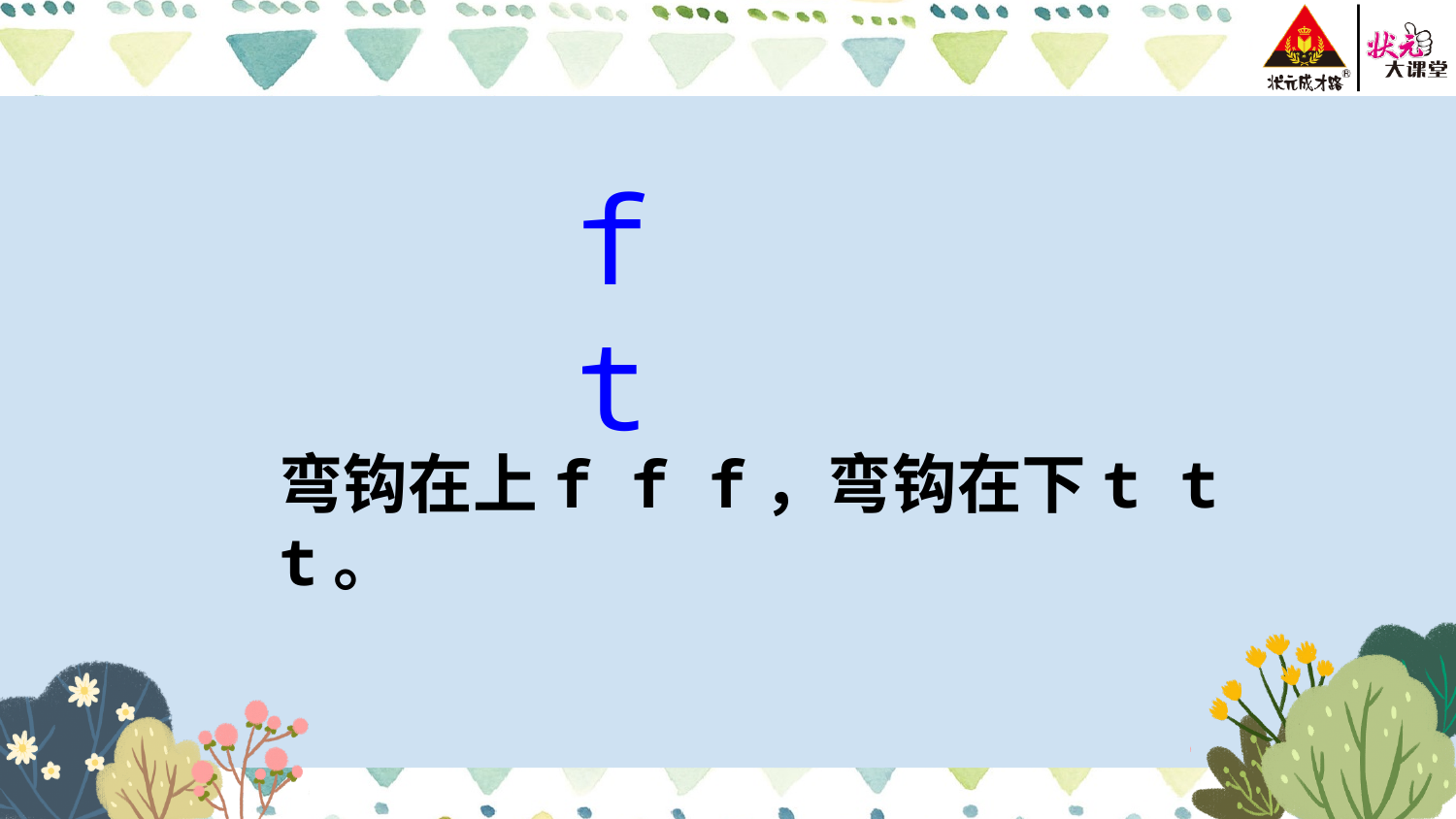

f    t
弯钩在上f f f，弯钩在下t t t。